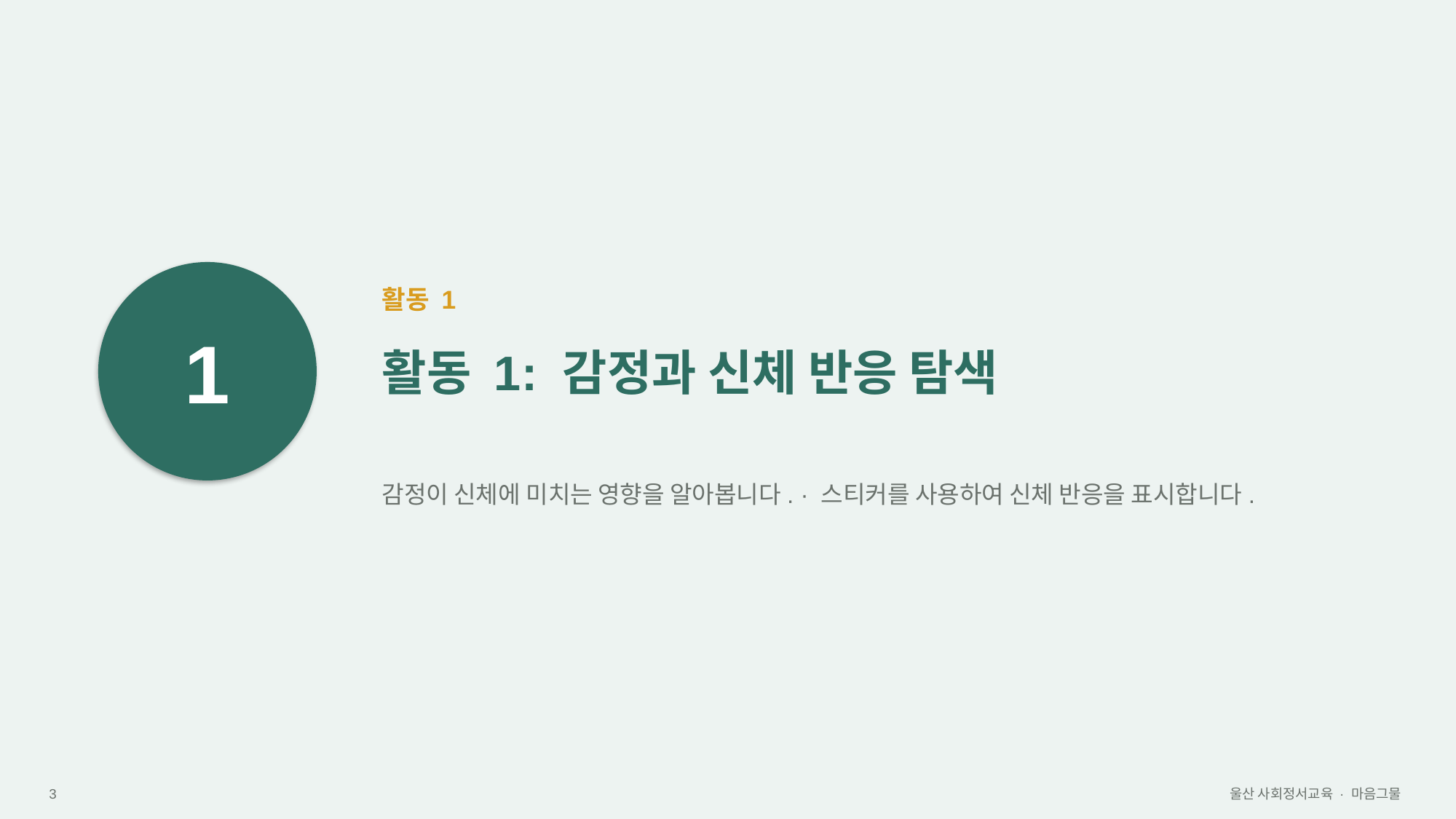

1
활동 1
활동 1: 감정과 신체 반응 탐색
감정이 신체에 미치는 영향을 알아봅니다. · 스티커를 사용하여 신체 반응을 표시합니다.
3
울산 사회정서교육 · 마음그물